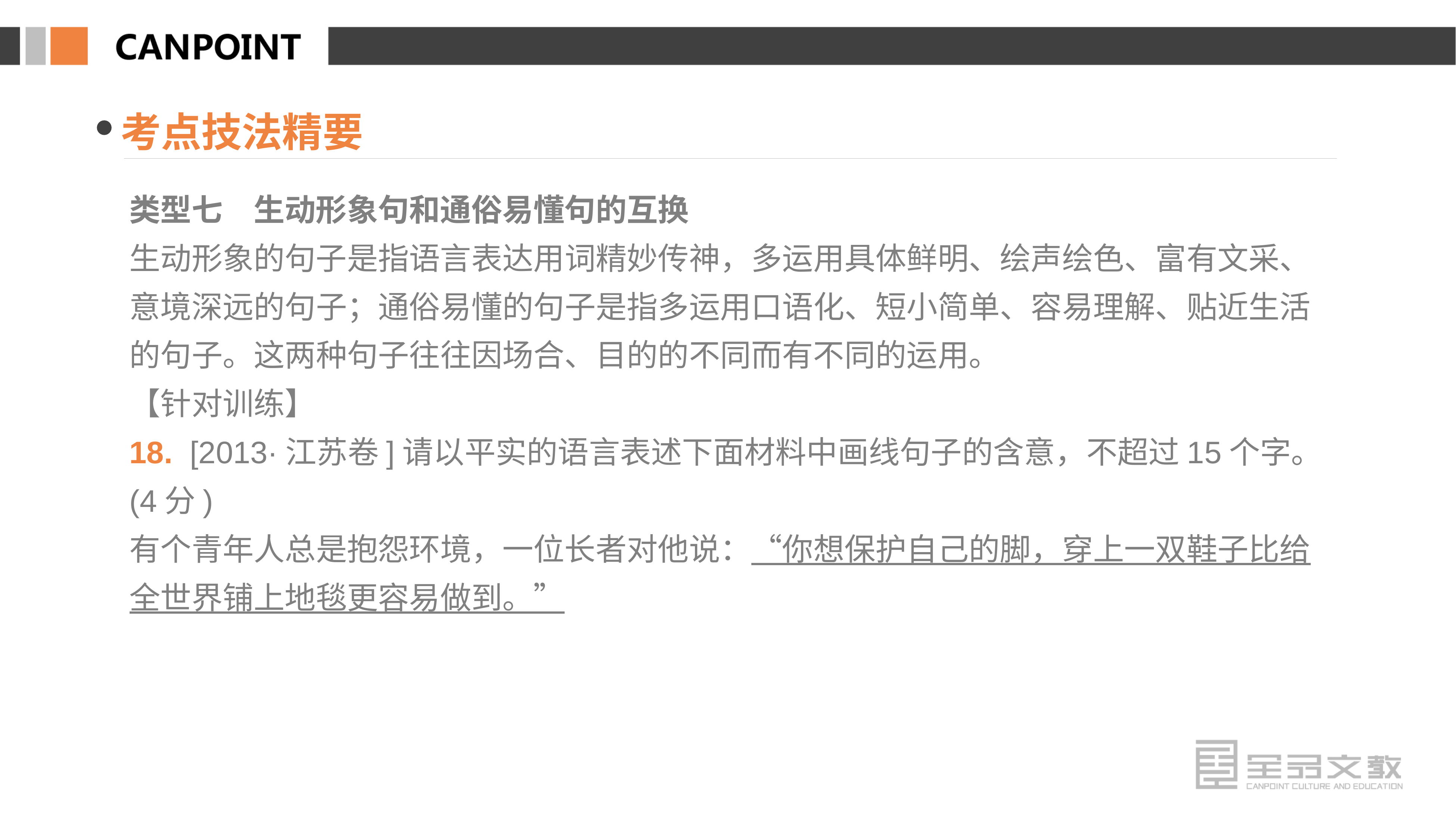

考点技法精要

类型七　生动形象句和通俗易懂句的互换
生动形象的句子是指语言表达用词精妙传神，多运用具体鲜明、绘声绘色、富有文采、意境深远的句子；通俗易懂的句子是指多运用口语化、短小简单、容易理解、贴近生活的句子。这两种句子往往因场合、目的的不同而有不同的运用。
【针对训练】
18.  [2013·江苏卷]请以平实的语言表述下面材料中画线句子的含意，不超过15个字。(4分)
有个青年人总是抱怨环境，一位长者对他说：“你想保护自己的脚，穿上一双鞋子比给全世界铺上地毯更容易做到。”